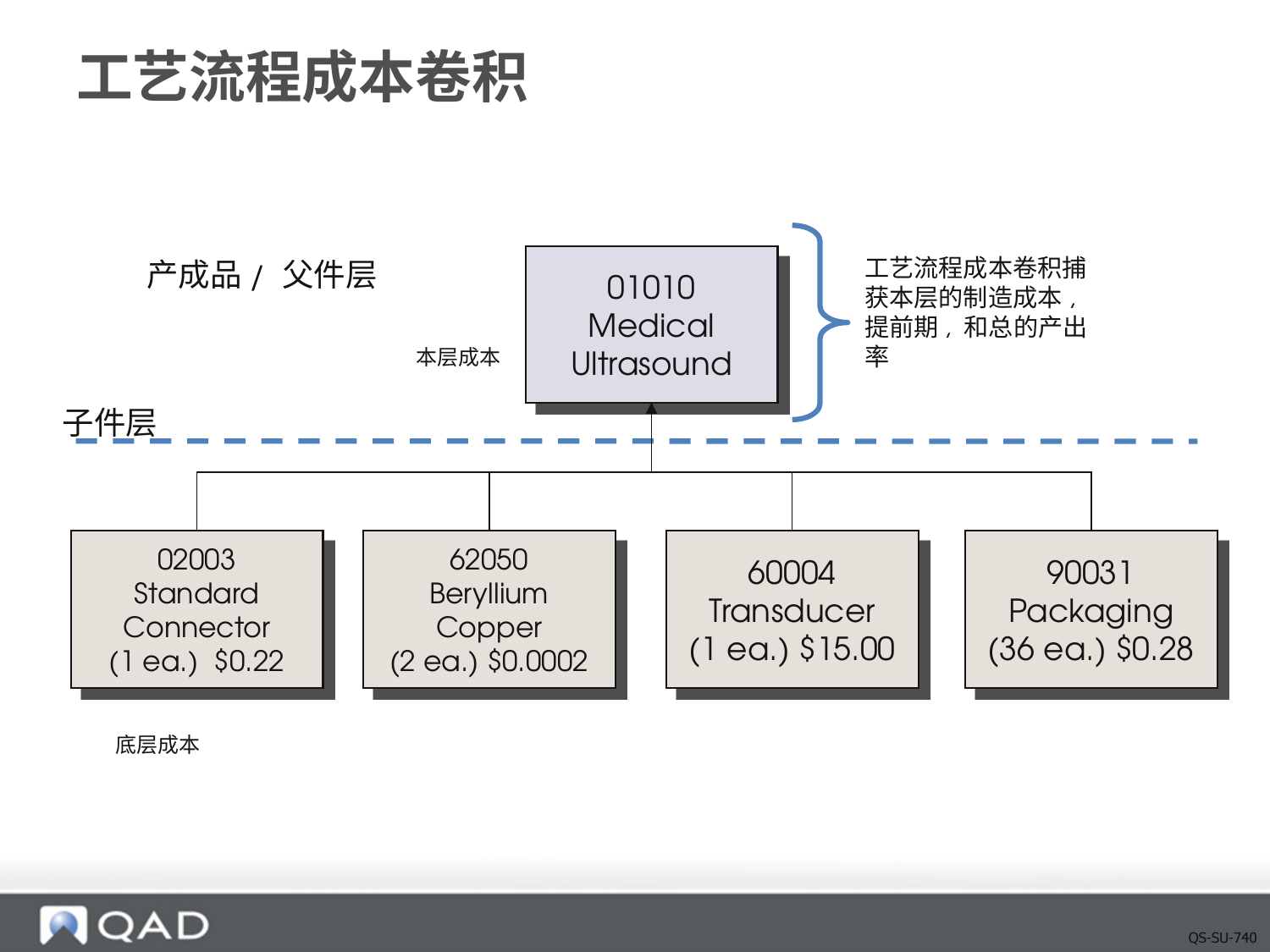

# 工艺流程成本卷积

01010
Medical Ultrasound
工艺流程成本卷积捕获本层的制造成本, 提前期, 和总的产出率
产成品/ 父件层
本层成本
子件层

02003
Standard Connector
(1 ea.)  $0.22

62050
Beryllium Copper
(2 ea.) $0.0002
60004
Transducer
(1 ea.) $15.00
90031
Packaging
(36 ea.) $0.28
底层成本
QS-SU-740